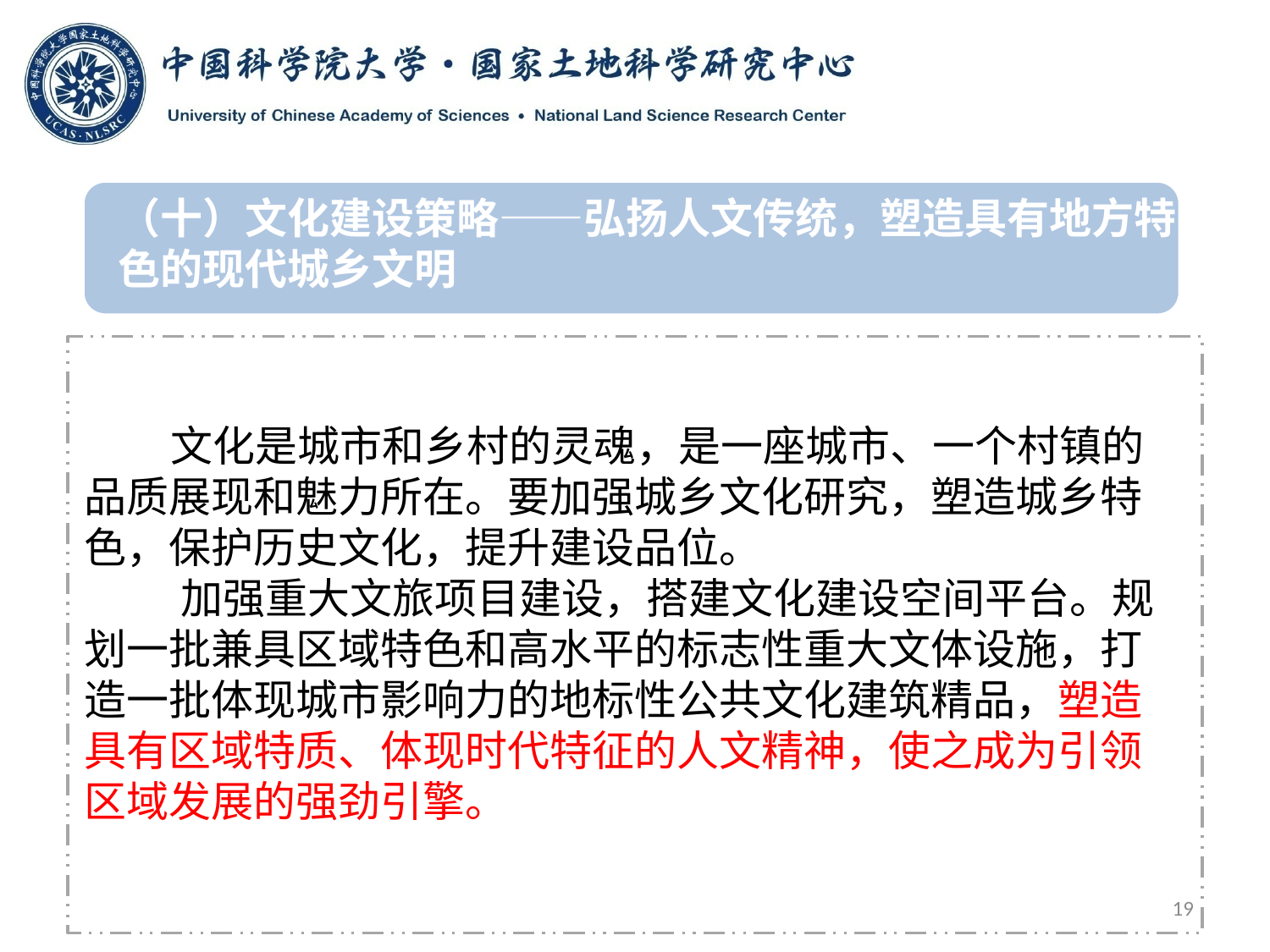

（十）文化建设策略——弘扬人文传统，塑造具有地方特色的现代城乡文明

        文化是城市和乡村的灵魂，是一座城市、一个村镇的品质展现和魅力所在。要加强城乡文化研究，塑造城乡特色，保护历史文化，提升建设品位。
         加强重大文旅项目建设，搭建文化建设空间平台。规划一批兼具区域特色和高水平的标志性重大文体设施，打造一批体现城市影响力的地标性公共文化建筑精品，塑造具有区域特质、体现时代特征的人文精神，使之成为引领区域发展的强劲引擎。

19